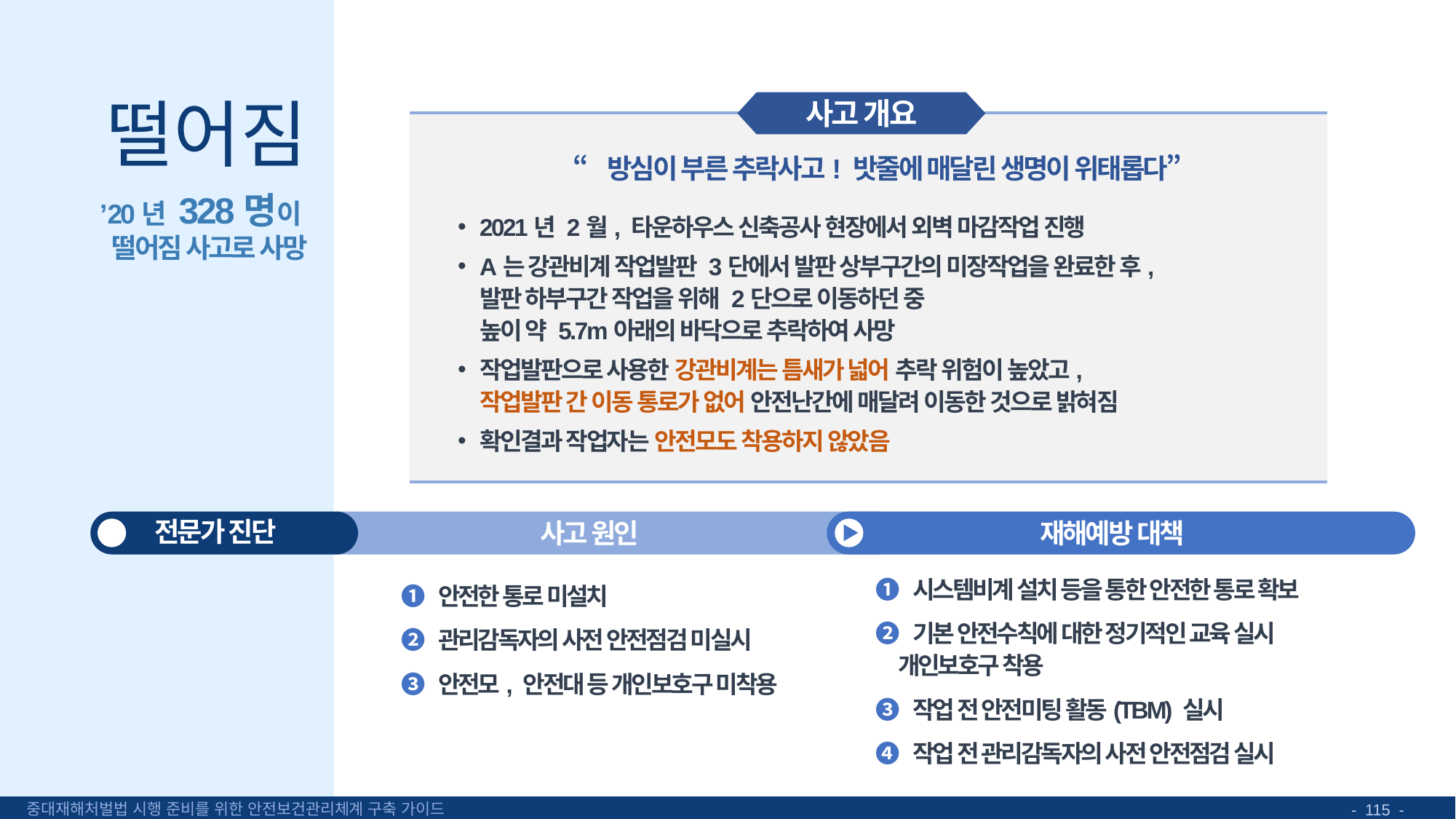

떨어짐
사고 개요

“방심이 부른 추락사고! 밧줄에 매달린 생명이 위태롭다”
’20년 328명이
떨어짐 사고로 사망
2021년 2월, 타운하우스 신축공사 현장에서 외벽 마감작업 진행
A는 강관비계 작업발판 3단에서 발판 상부구간의 미장작업을 완료한 후,
발판 하부구간 작업을 위해 2단으로 이동하던 중
높이 약 5.7m아래의 바닥으로 추락하여 사망
작업발판으로 사용한 강관비계는 틈새가 넓어 추락 위험이 높았고,
작업발판 간 이동 통로가 없어 안전난간에 매달려 이동한 것으로 밝혀짐
확인결과 작업자는 안전모도 착용하지 않았음

전문가 진단
사고 원인
재해예방 대책

➊ 시스템비계 설치 등을 통한 안전한 통로 확보
➋ 기본 안전수칙에 대한 정기적인 교육 실시
     개인보호구 착용
➌ 작업 전 안전미팅 활동(TBM) 실시
➍ 작업 전 관리감독자의 사전 안전점검 실시
➊ 안전한 통로 미설치
➋ 관리감독자의 사전 안전점검 미실시
➌ 안전모, 안전대 등 개인보호구 미착용
-  115  -